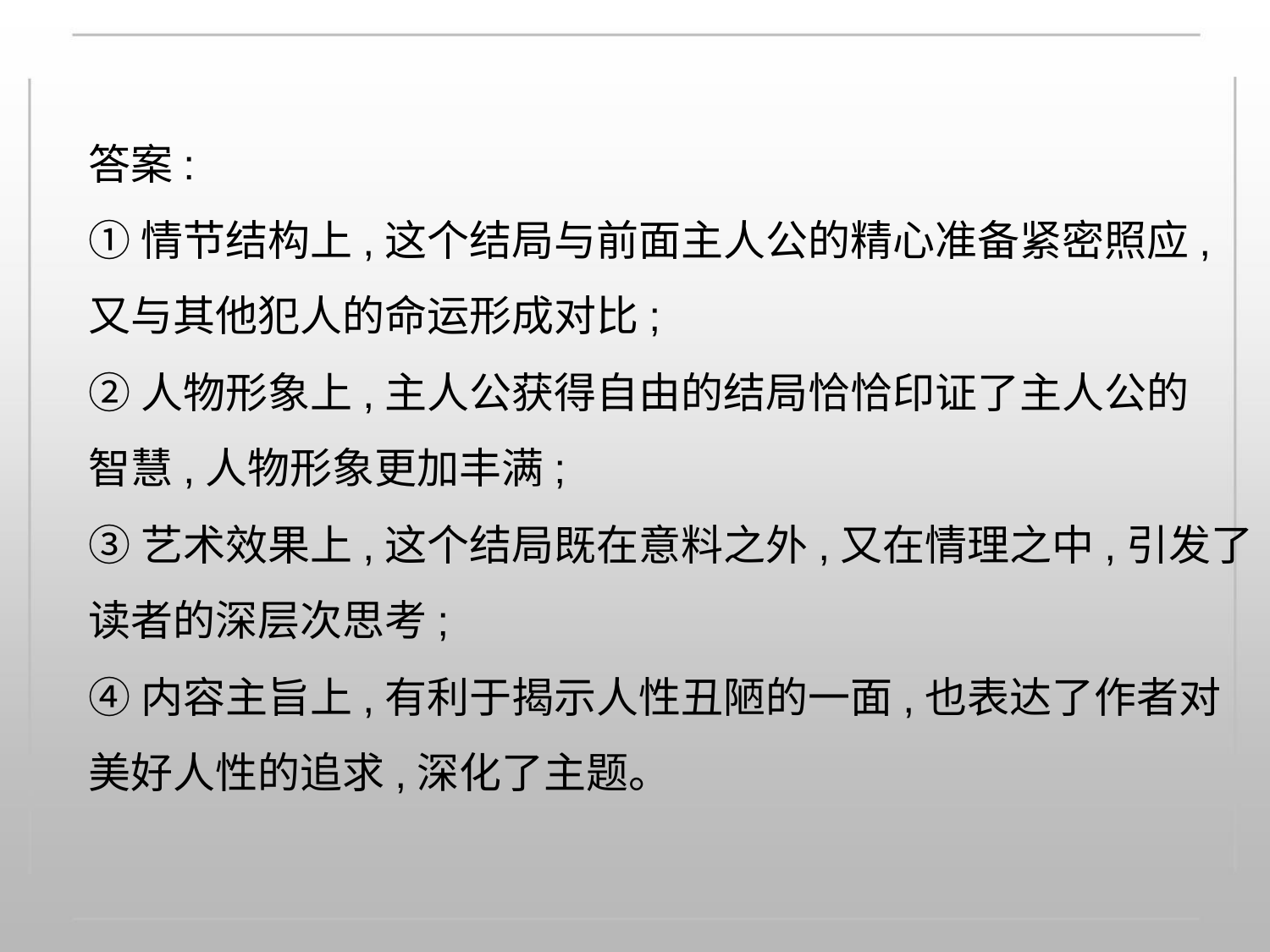

答案:
①情节结构上,这个结局与前面主人公的精心准备紧密照应,
又与其他犯人的命运形成对比;
②人物形象上,主人公获得自由的结局恰恰印证了主人公的
智慧,人物形象更加丰满;
③艺术效果上,这个结局既在意料之外,又在情理之中,引发了
读者的深层次思考;
④内容主旨上,有利于揭示人性丑陋的一面,也表达了作者对
美好人性的追求,深化了主题。